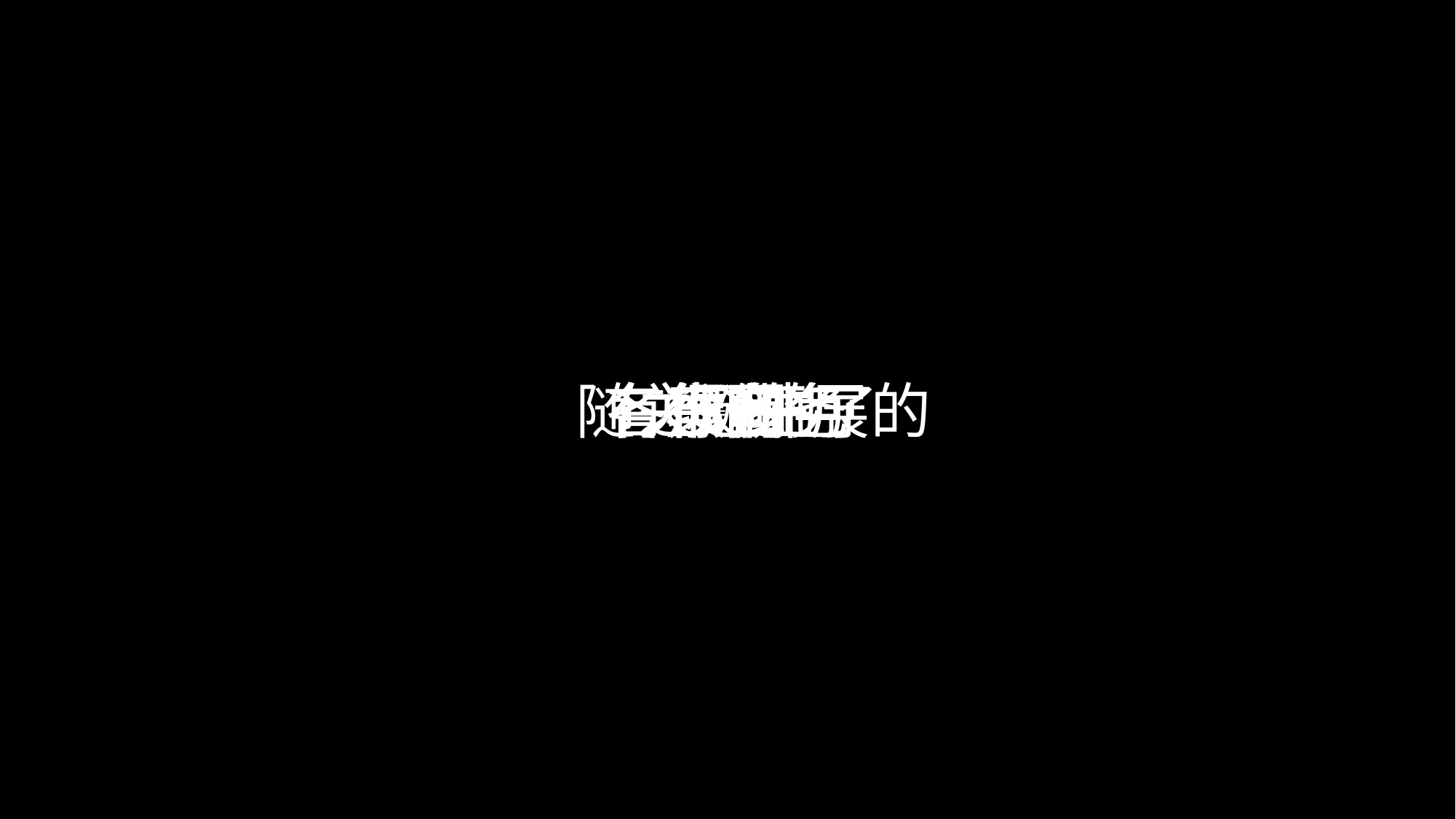

很多
你们
随之诞生了
有声有色
各项业务
关心的
集团
开展的
集团